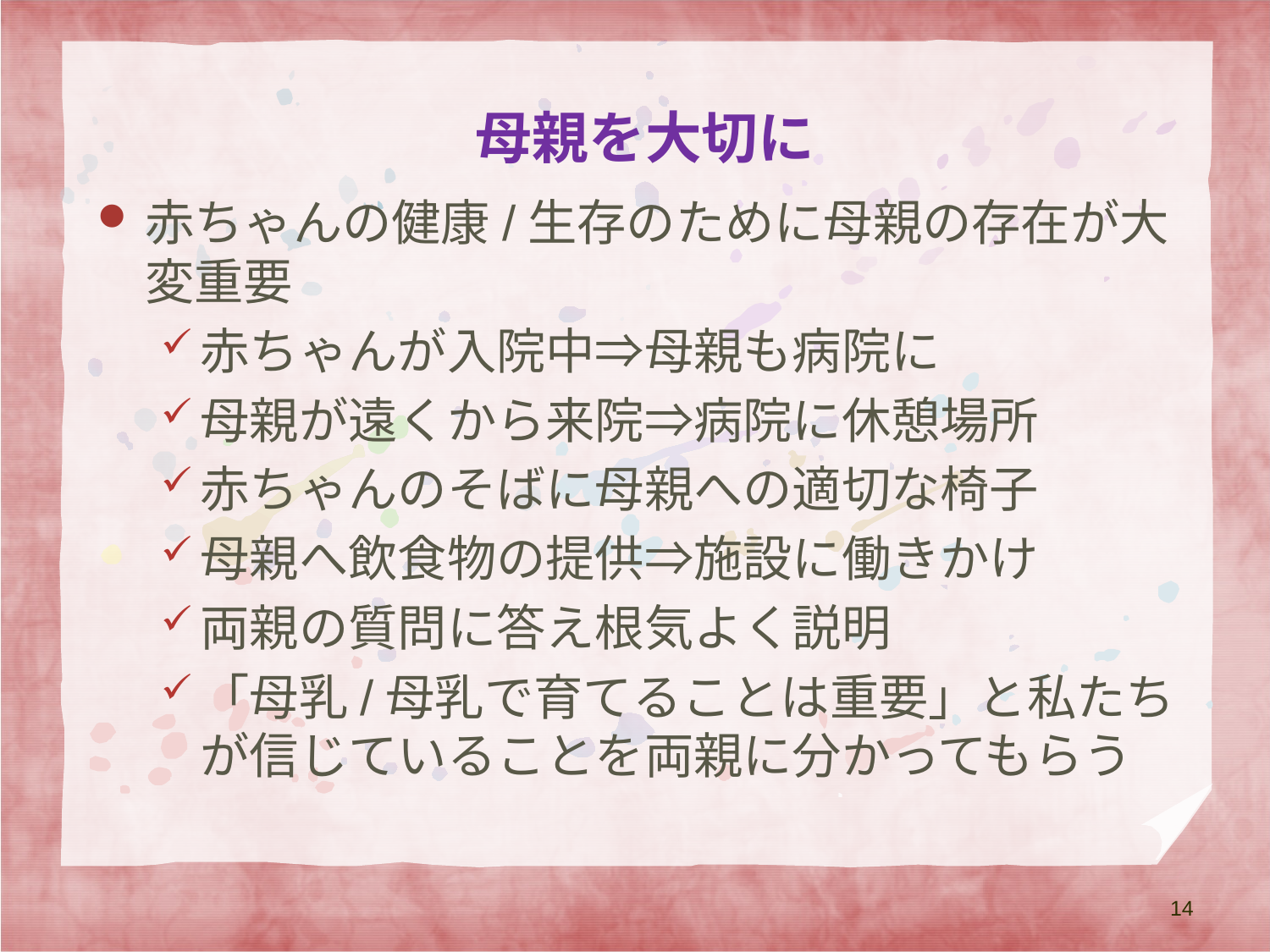

# 母親を大切に
赤ちゃんの健康/生存のために母親の存在が大変重要
赤ちゃんが入院中⇒母親も病院に
母親が遠くから来院⇒病院に休憩場所
赤ちゃんのそばに母親への適切な椅子
母親へ飲食物の提供⇒施設に働きかけ
両親の質問に答え根気よく説明
「母乳/母乳で育てることは重要」と私たちが信じていることを両親に分かってもらう

14